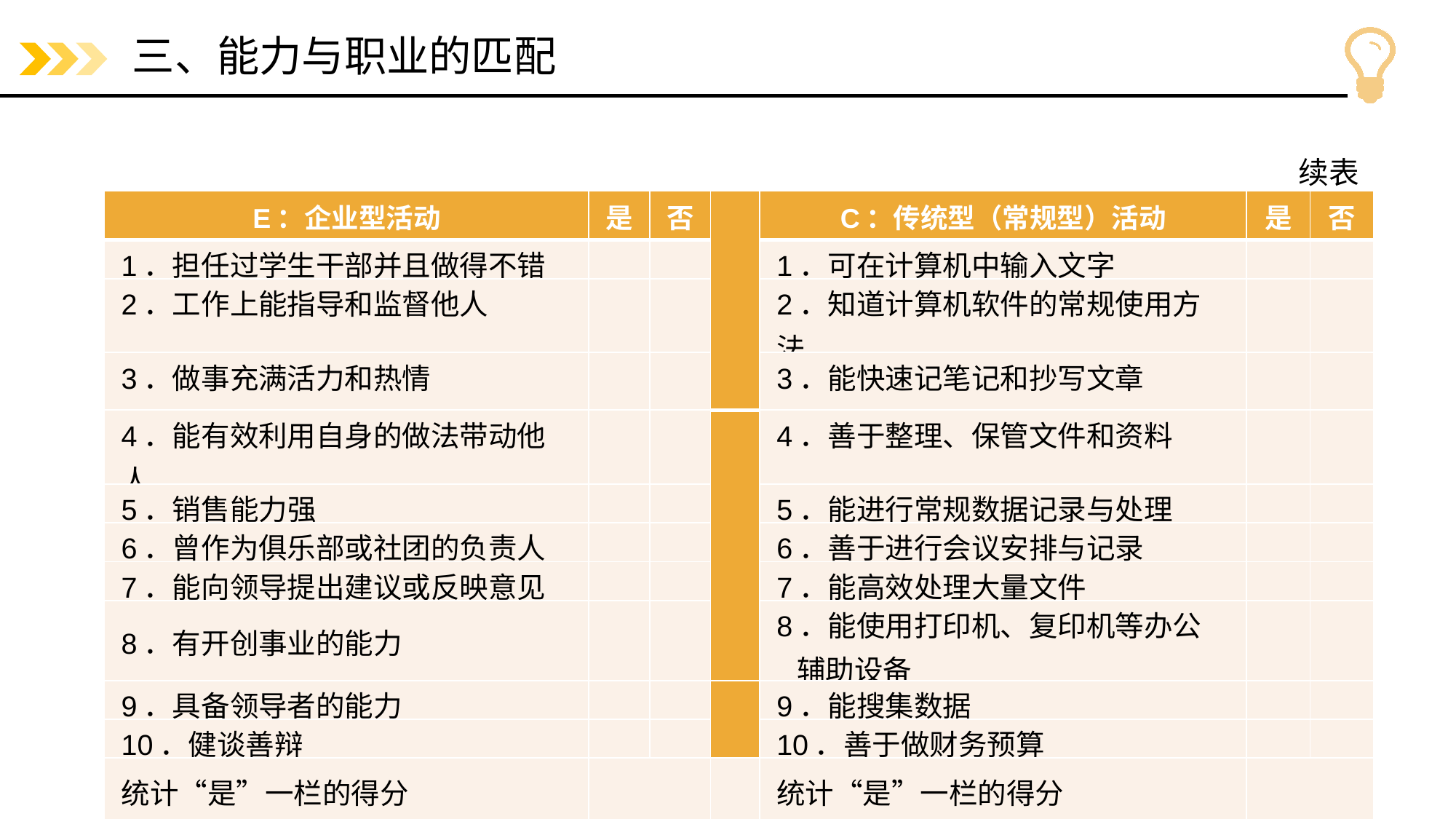

38
# 三、能力与职业的匹配
续表
| E：企业型活动 | 是 | 否 |  | C：传统型（常规型）活动 | 是 | 否 |
| --- | --- | --- | --- | --- | --- | --- |
| 1．担任过学生干部并且做得不错 |  |  |  | 1．可在计算机中输入文字 |  |  |
| 2．工作上能指导和监督他人 |  |  |  | 2．知道计算机软件的常规使用方法 |  |  |
| 3．做事充满活力和热情 |  |  |  | 3．能快速记笔记和抄写文章 |  |  |
| 4．能有效利用自身的做法带动他人 |  |  |  | 4．善于整理、保管文件和资料 |  |  |
| 5．销售能力强 |  |  |  | 5．能进行常规数据记录与处理 |  |  |
| 6．曾作为俱乐部或社团的负责人 |  |  |  | 6．善于进行会议安排与记录 |  |  |
| 7．能向领导提出建议或反映意见 |  |  |  | 7．能高效处理大量文件 |  |  |
| 8．有开创事业的能力 |  |  |  | 8．能使用打印机、复印机等办公 辅助设备 |  |  |
| 9．具备领导者的能力 |  |  |  | 9．能搜集数据 |  |  |
| 10．健谈善辩 |  |  |  | 10．善于做财务预算 |  |  |
| 统计“是”一栏的得分 |  |  |  | 统计“是”一栏的得分 |  |  |